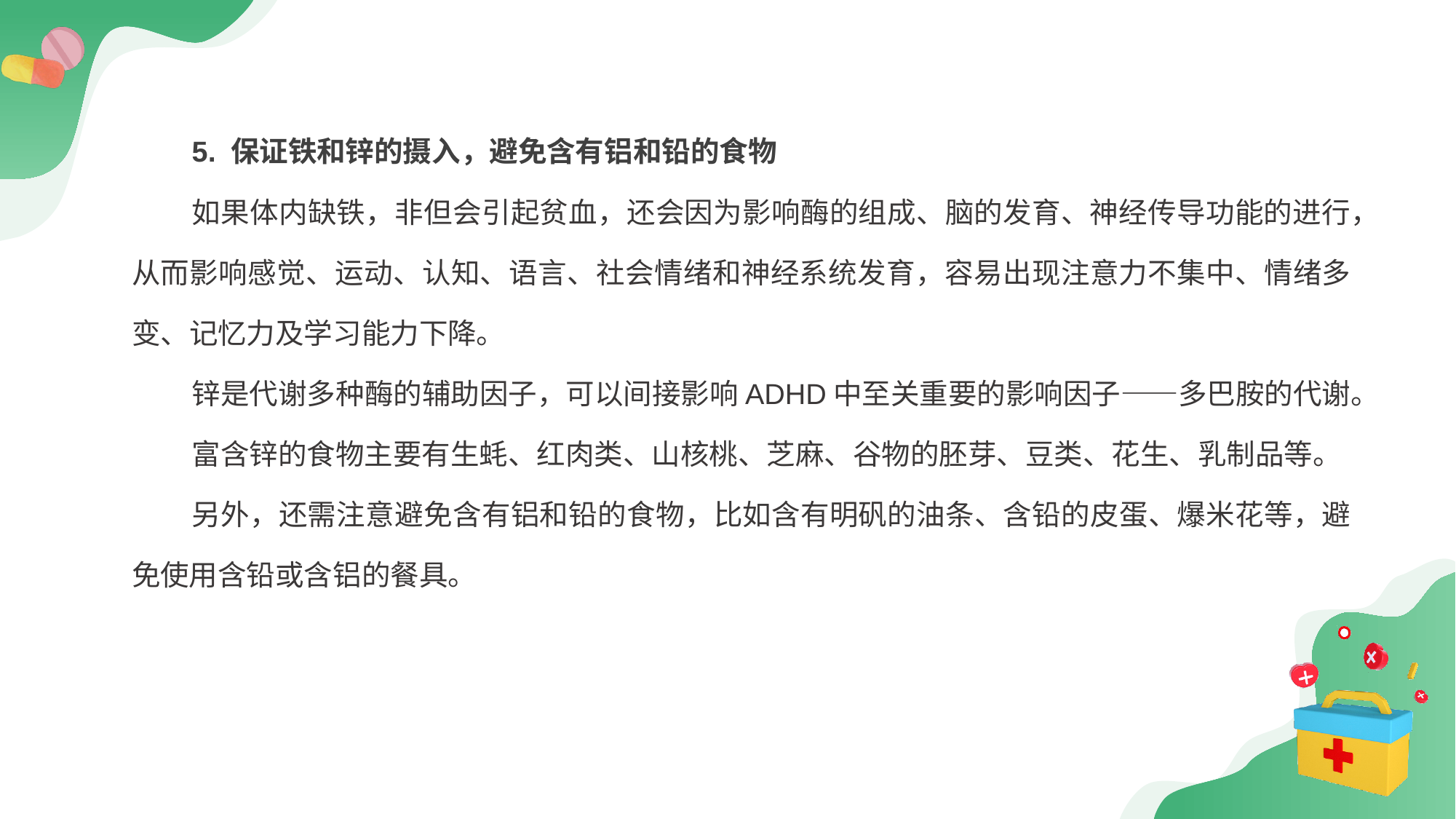

5. 保证铁和锌的摄入，避免含有铝和铅的食物
如果体内缺铁，非但会引起贫血，还会因为影响酶的组成、脑的发育、神经传导功能的进行，从而影响感觉、运动、认知、语言、社会情绪和神经系统发育，容易出现注意力不集中、情绪多变、记忆力及学习能力下降。
锌是代谢多种酶的辅助因子，可以间接影响ADHD中至关重要的影响因子——多巴胺的代谢。
富含锌的食物主要有生蚝、红肉类、山核桃、芝麻、谷物的胚芽、豆类、花生、乳制品等。
另外，还需注意避免含有铝和铅的食物，比如含有明矾的油条、含铅的皮蛋、爆米花等，避免使用含铅或含铝的餐具。